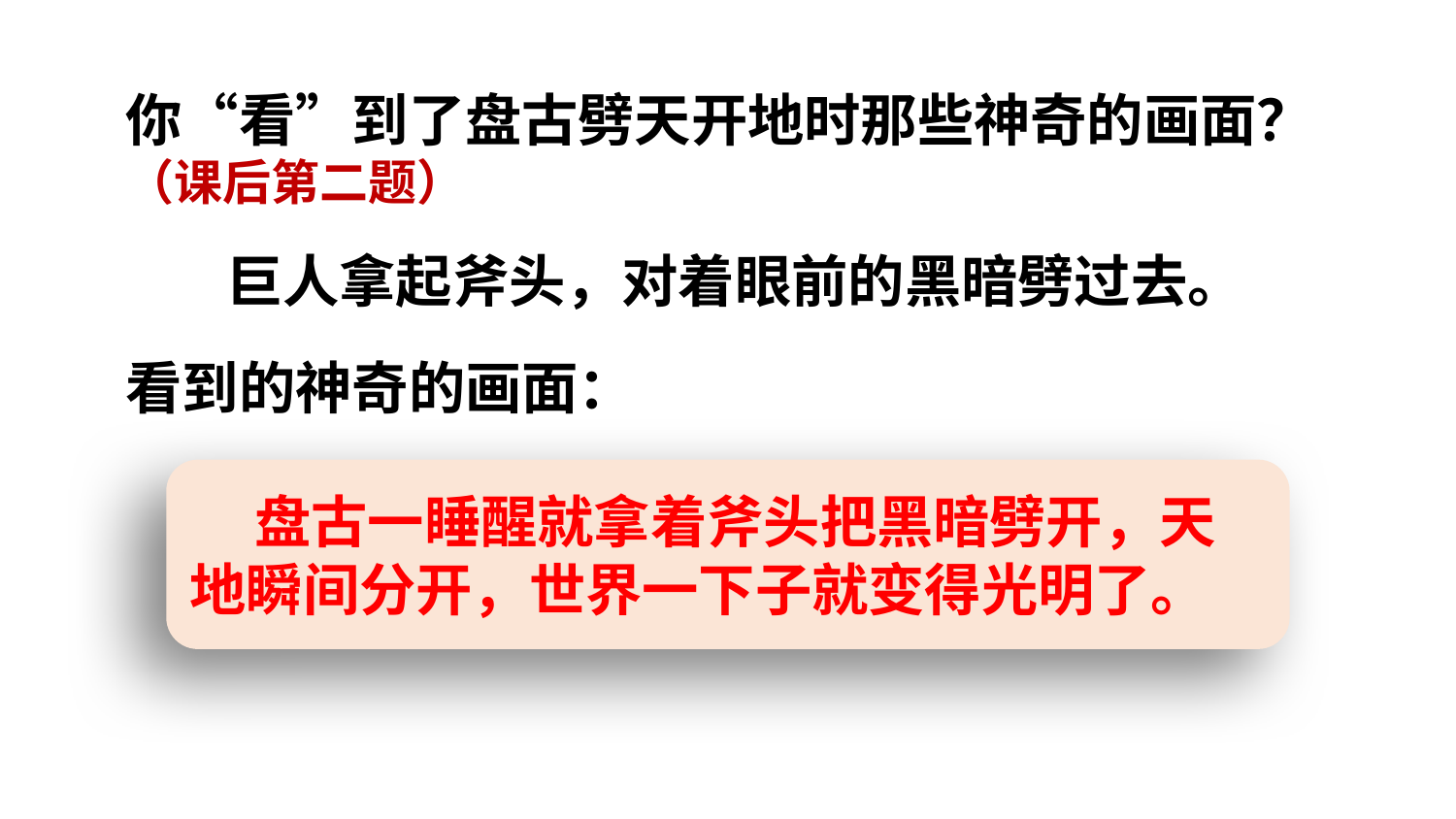

你“看”到了盘古劈天开地时那些神奇的画面？（课后第二题）
巨人拿起斧头，对着眼前的黑暗劈过去。
看到的神奇的画面：
    盘古一睡醒就拿着斧头把黑暗劈开，天地瞬间分开，世界一下子就变得光明了。